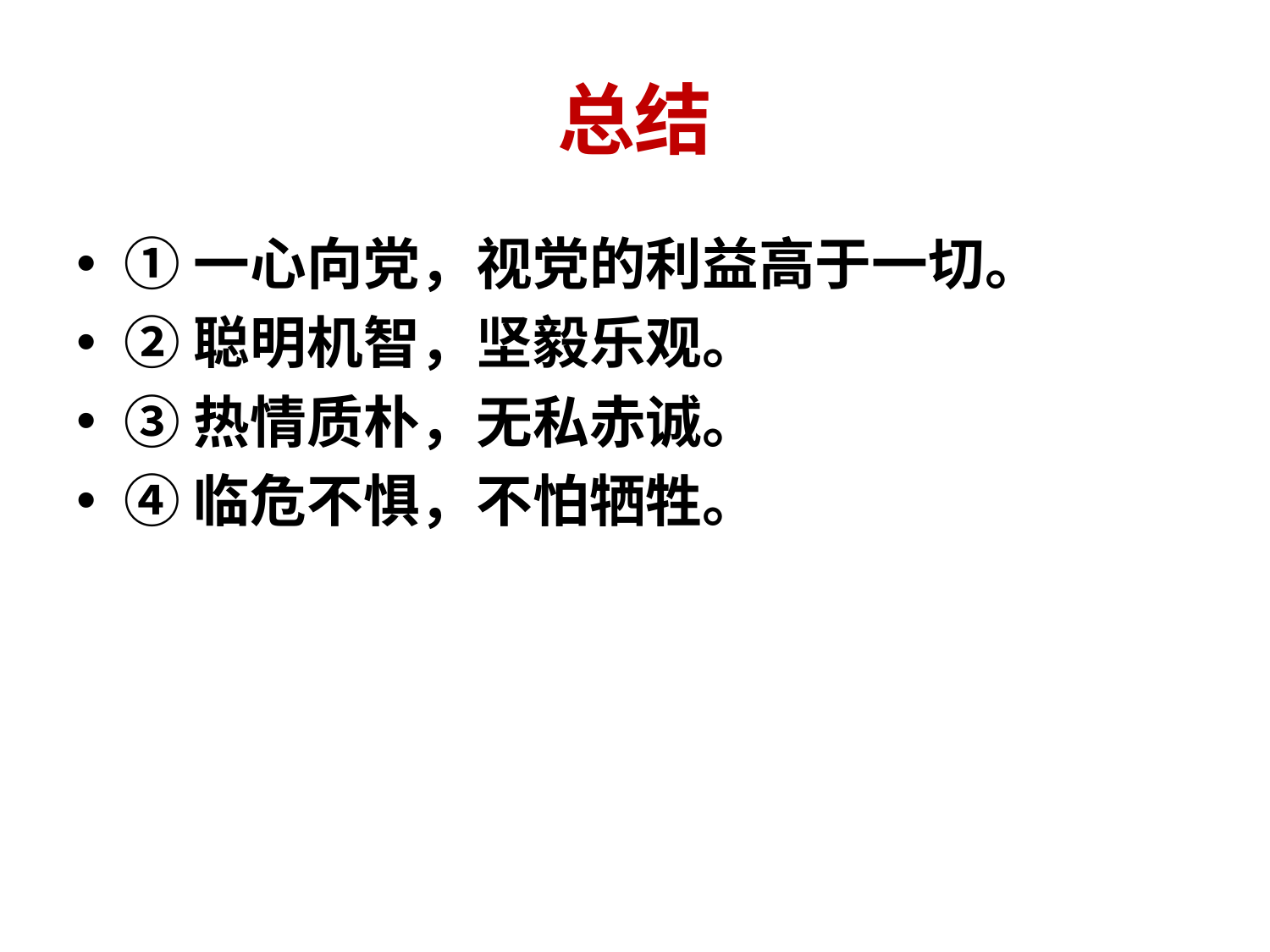

# 总结
①一心向党，视党的利益高于一切。
②聪明机智，坚毅乐观。
③热情质朴，无私赤诚。
④临危不惧，不怕牺牲。